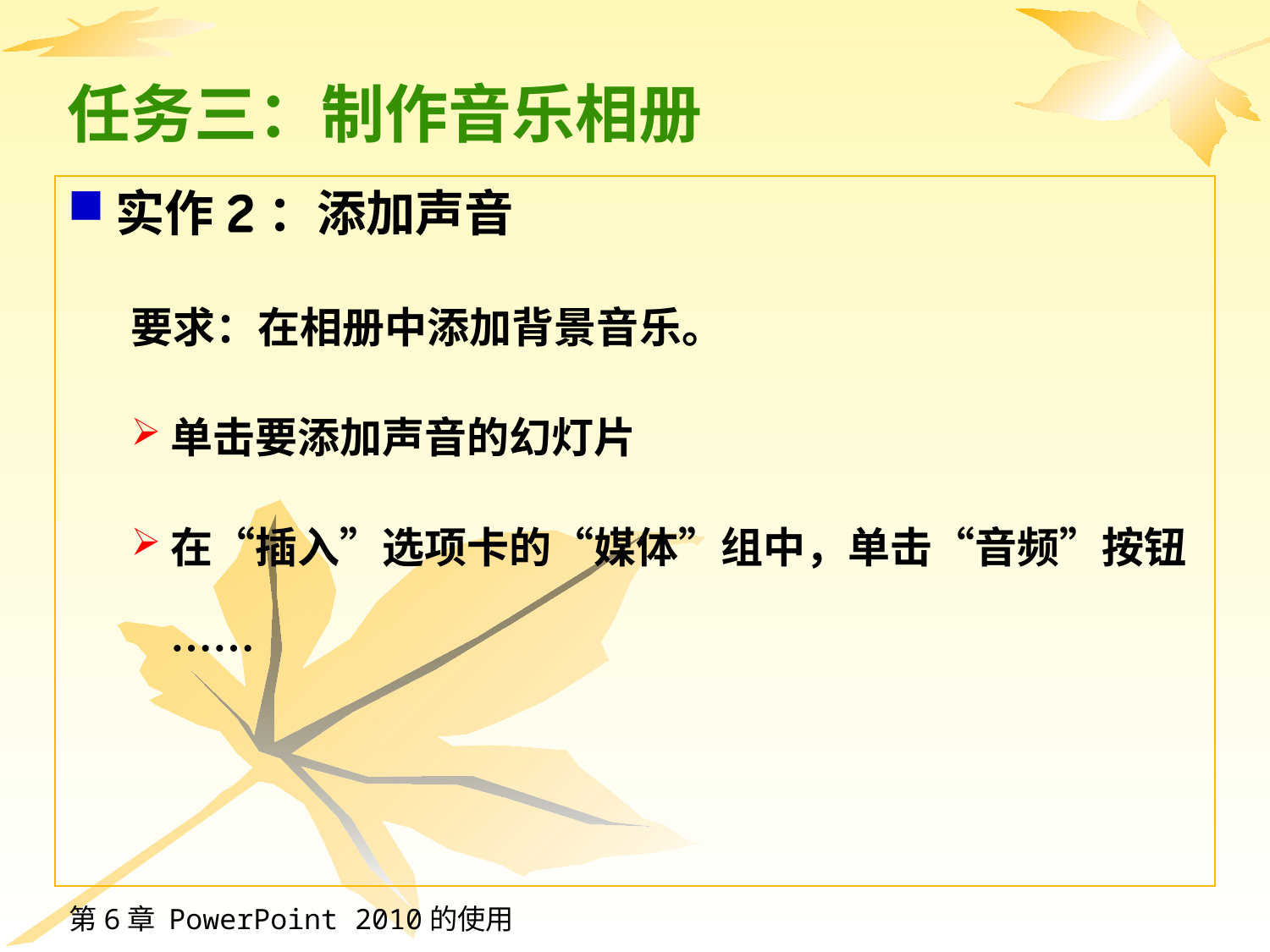

# 任务三：制作音乐相册
实作2：添加声音
要求：在相册中添加背景音乐。
单击要添加声音的幻灯片
在“插入”选项卡的“媒体”组中，单击“音频”按钮……